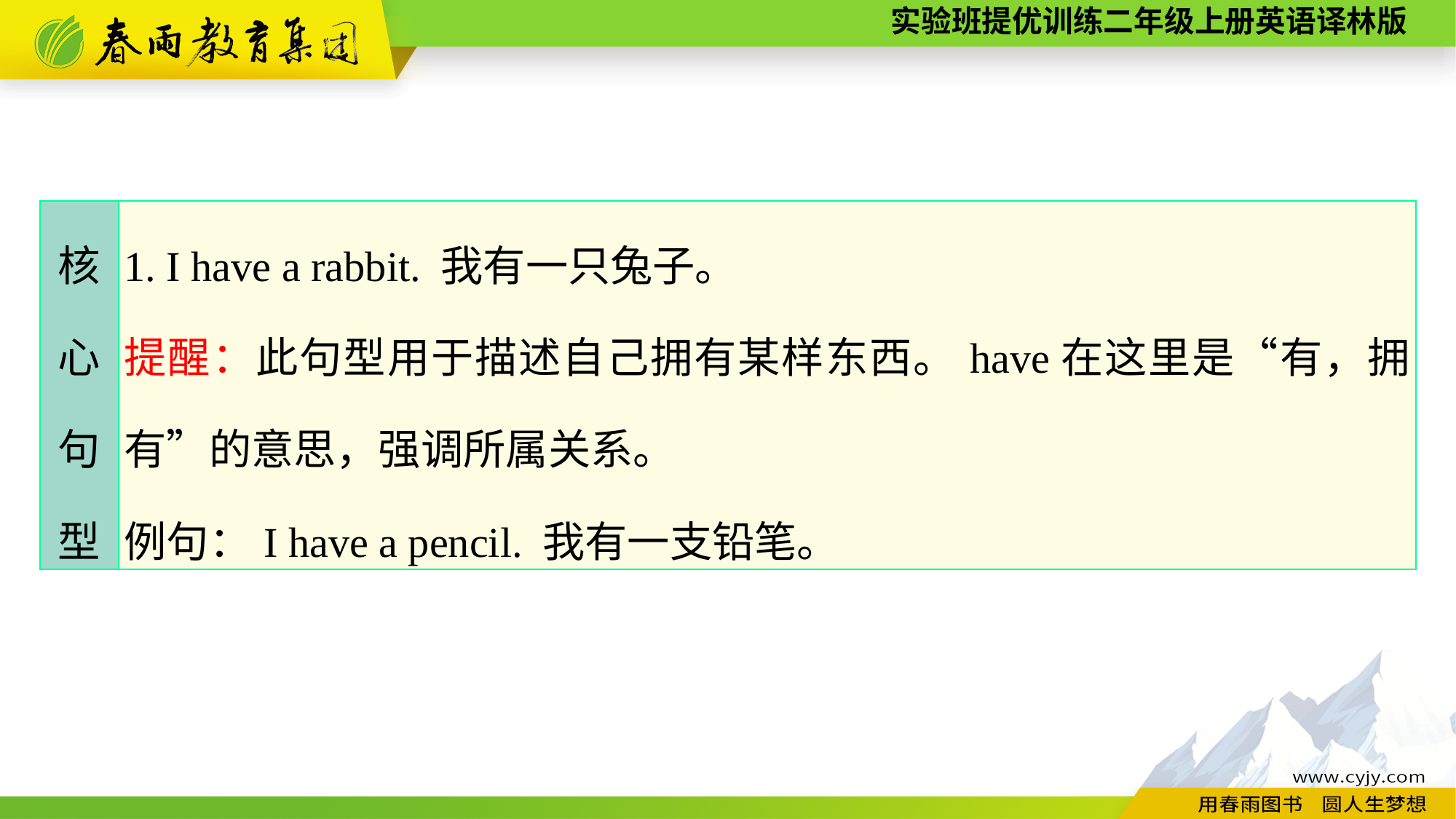

| 核 心 句 型 | 1. I have a rabbit. 我有一只兔子。 提醒：此句型用于描述自己拥有某样东西。have在这里是“有，拥有”的意思，强调所属关系。 例句：I have a pencil. 我有一支铅笔。 |
| --- | --- |